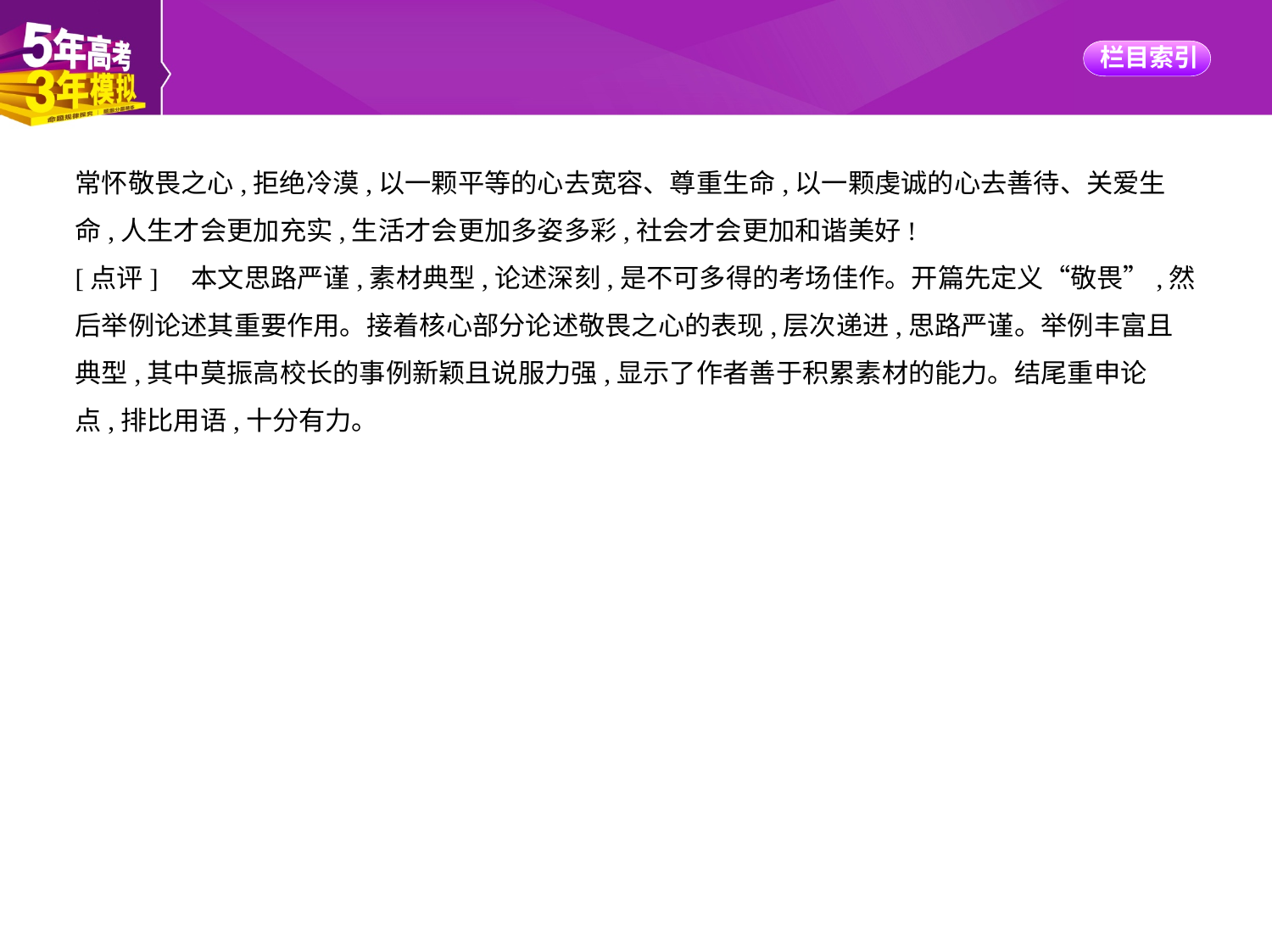

常怀敬畏之心,拒绝冷漠,以一颗平等的心去宽容、尊重生命,以一颗虔诚的心去善待、关爱生
命,人生才会更加充实,生活才会更加多姿多彩,社会才会更加和谐美好!
[点评]　本文思路严谨,素材典型,论述深刻,是不可多得的考场佳作。开篇先定义“敬畏”,然
后举例论述其重要作用。接着核心部分论述敬畏之心的表现,层次递进,思路严谨。举例丰富且
典型,其中莫振高校长的事例新颖且说服力强,显示了作者善于积累素材的能力。结尾重申论
点,排比用语,十分有力。